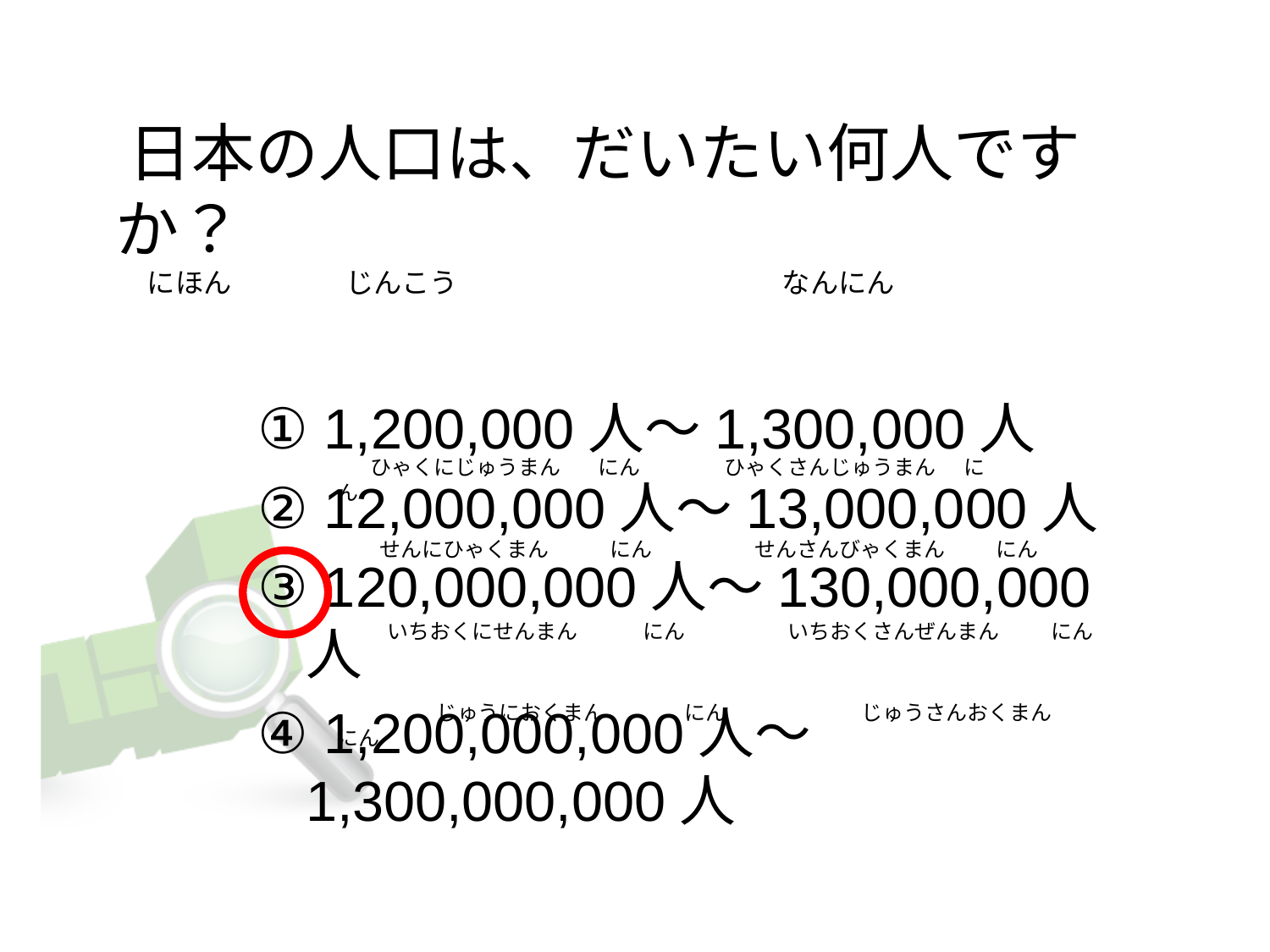

# 日本の人口は、だいたい何人ですか？      にほん                  じんこう                                                   なんにん
① 1,200,000人～1,300,000人
② 12,000,000人～13,000,000人
③ 120,000,000人～130,000,000人
④ 1,200,000,000人～1,300,000,000人
      ひゃくにじゅうまん        にん                  ひゃくさんじゅうまん      にん
        せんにひゃくまん             にん                      せんさんびゃくまん           にん

         いちおくにせんまん              にん                      いちおくさんぜんまん           にん
                    じゅうにおくまん                 にん                             じゅうさんおくまん                   にん